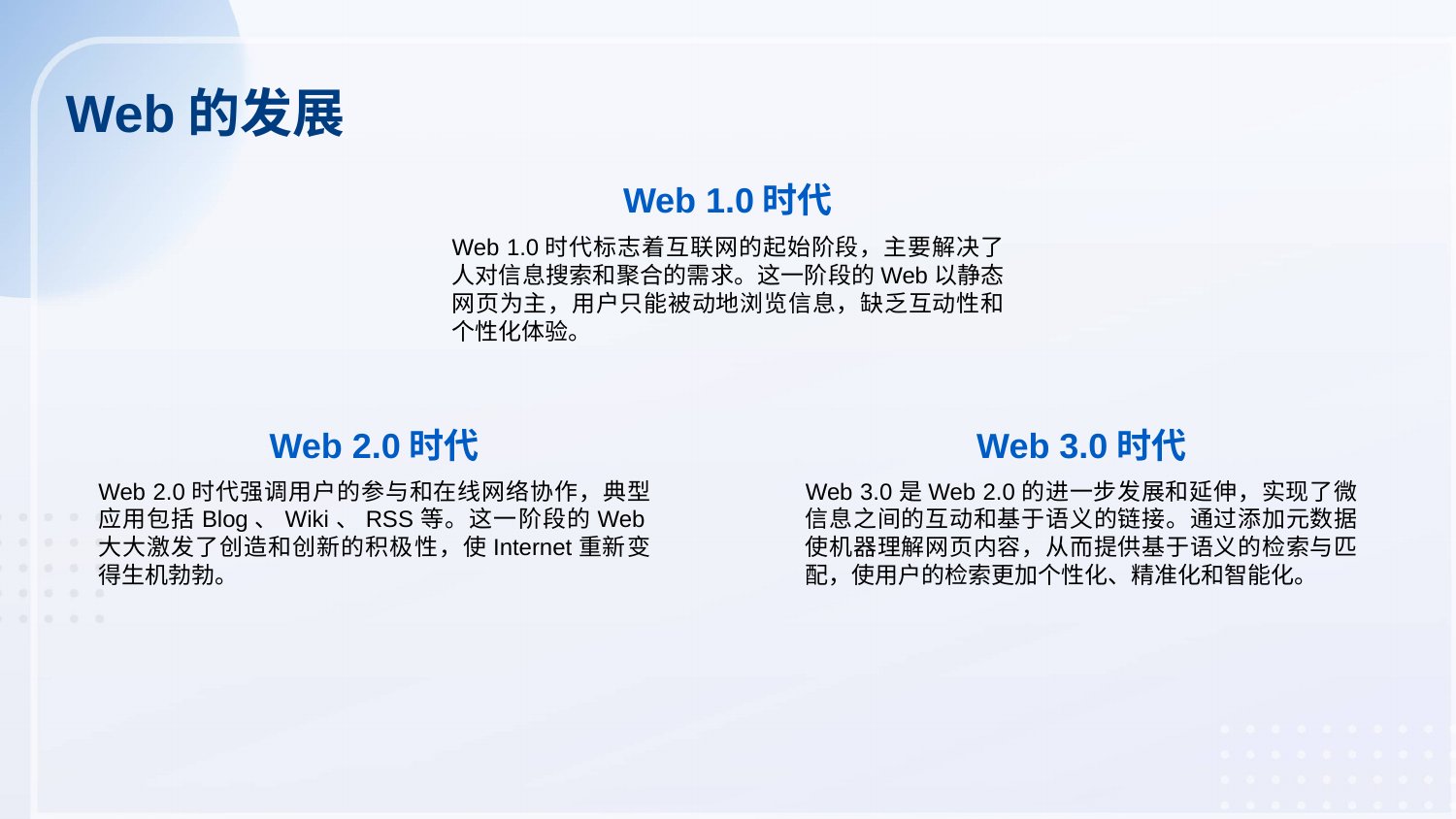

Web的发展
Web 1.0时代
Web 1.0时代标志着互联网的起始阶段，主要解决了人对信息搜索和聚合的需求。这一阶段的Web以静态网页为主，用户只能被动地浏览信息，缺乏互动性和个性化体验。
Web 2.0时代
Web 3.0时代
Web 2.0时代强调用户的参与和在线网络协作，典型应用包括Blog、Wiki、RSS等。这一阶段的Web大大激发了创造和创新的积极性，使Internet重新变得生机勃勃。
Web 3.0是Web 2.0的进一步发展和延伸，实现了微信息之间的互动和基于语义的链接。通过添加元数据使机器理解网页内容，从而提供基于语义的检索与匹配，使用户的检索更加个性化、精准化和智能化。